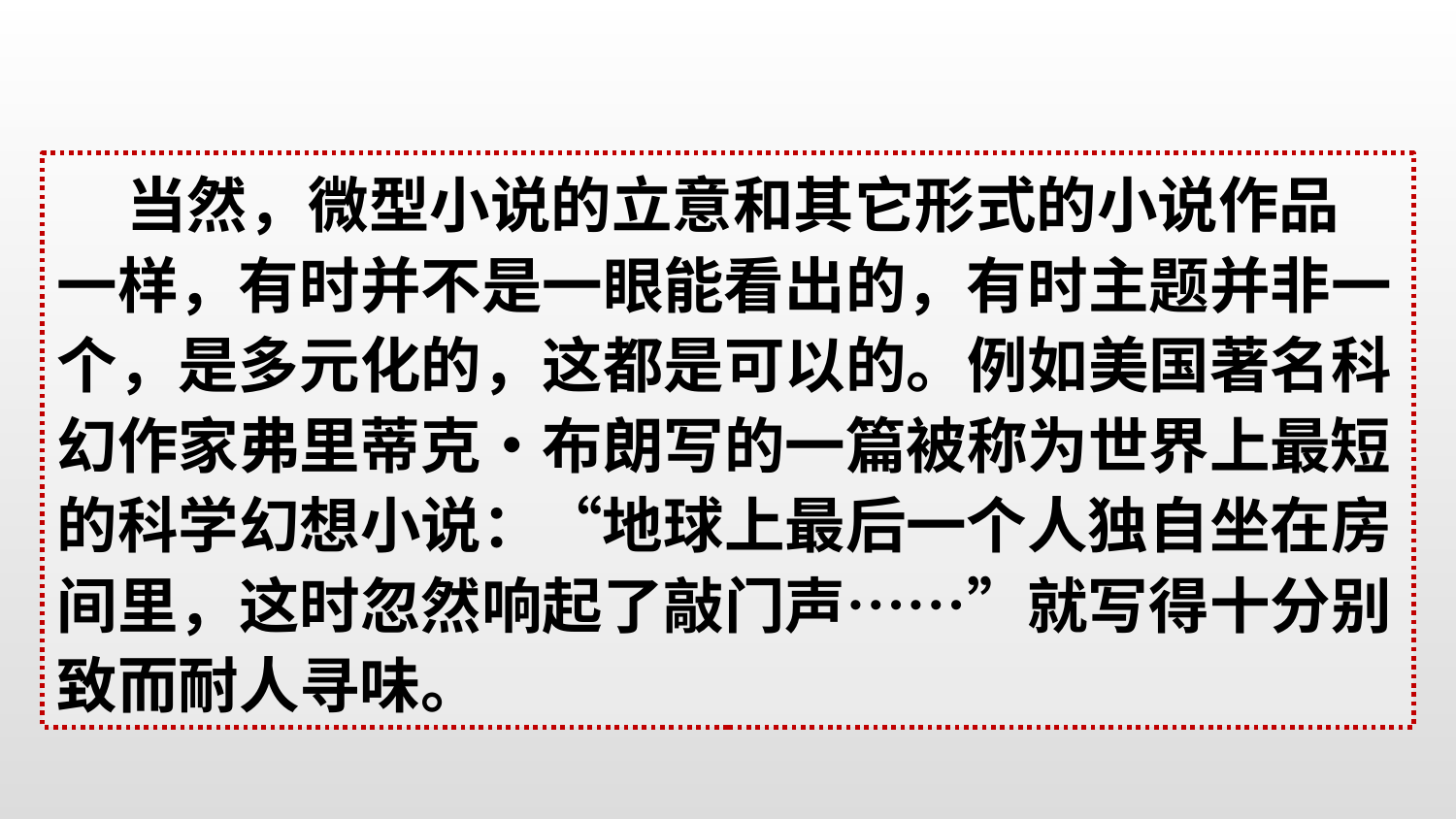

当然，微型小说的立意和其它形式的小说作品一样，有时并不是一眼能看出的，有时主题并非一个，是多元化的，这都是可以的。例如美国著名科幻作家弗里蒂克•布朗写的一篇被称为世界上最短的科学幻想小说：“地球上最后一个人独自坐在房间里，这时忽然响起了敲门声……”就写得十分别致而耐人寻味。